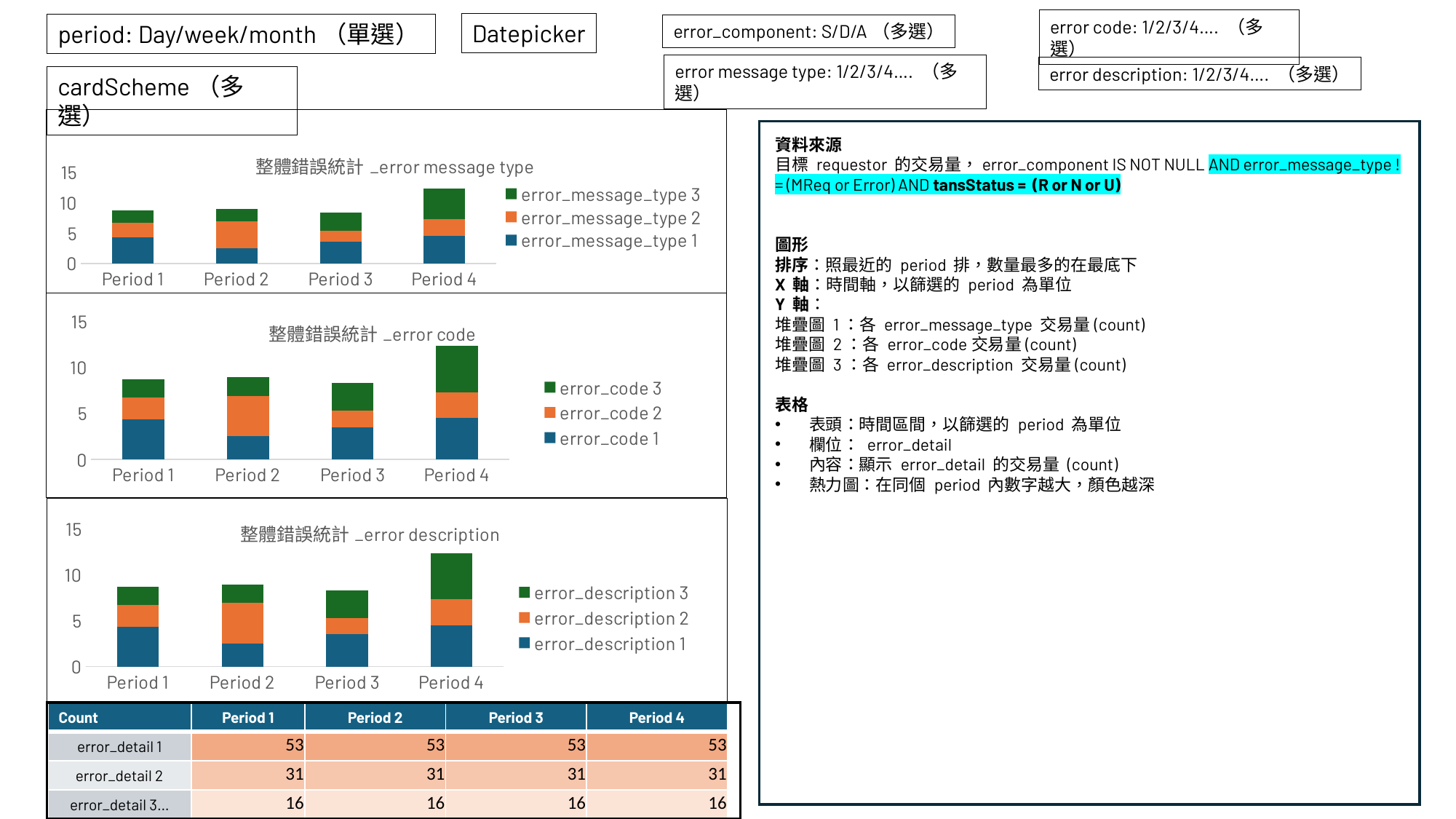

error code: 1/2/3/4…. （多選）
Datepicker
period: Day/week/month（單選）
error_component: S/D/A（多選）
error message type: 1/2/3/4…. （多選）
error description: 1/2/3/4…. （多選）
cardScheme（多選）

### Chart: 整體錯誤統計_error message type

| Category | error_message_type 1 | error_message_type 2 | error_message_type 3 |
|---|---|---|---|
| Period 1 | 4.3 | 2.4 | 2.0 |
| Period 2 | 2.5 | 4.4 | 2.0 |
| Period 3 | 3.5 | 1.8 | 3.0 |
| Period 4 | 4.5 | 2.8 | 5.0 |
資料來源
目標 requestor 的交易量，error_component IS NOT NULL AND error_message_type != (MReq or Error) AND tansStatus =  (R or N or U)

圖形
排序：照最近的 period 排，數量最多的在最底下
X 軸：時間軸，以篩選的 period 為單位
Y 軸：
堆疊圖 1：各 error_message_type 交易量(count)
堆疊圖 2：各 error_code交易量(count)
堆疊圖 3：各 error_description 交易量(count)

表格
表頭：時間區間，以篩選的 period 為單位
欄位： error_detail
內容：顯示 error_detail 的交易量 (count)
熱力圖：在同個 period 內數字越大，顏色越深

### Chart: 整體錯誤統計_error code

| Category | error_code 1 | error_code 2 | error_code 3 |
|---|---|---|---|
| Period 1 | 4.3 | 2.4 | 2.0 |
| Period 2 | 2.5 | 4.4 | 2.0 |
| Period 3 | 3.5 | 1.8 | 3.0 |
| Period 4 | 4.5 | 2.8 | 5.0 |

### Chart: 整體錯誤統計_error description

| Category | error_description 1 | error_description 2 | error_description 3 |
|---|---|---|---|
| Period 1 | 4.3 | 2.4 | 2.0 |
| Period 2 | 2.5 | 4.4 | 2.0 |
| Period 3 | 3.5 | 1.8 | 3.0 |
| Period 4 | 4.5 | 2.8 | 5.0 |
| Count | Period 1 | Period 2 | Period 3 | Period 4 |
| --- | --- | --- | --- | --- |
| error\_detail 1 | 53 | 53 | 53 | 53 |
| error\_detail 2 | 31 | 31 | 31 | 31 |
| error\_detail 3… | 16 | 16 | 16 | 16 |